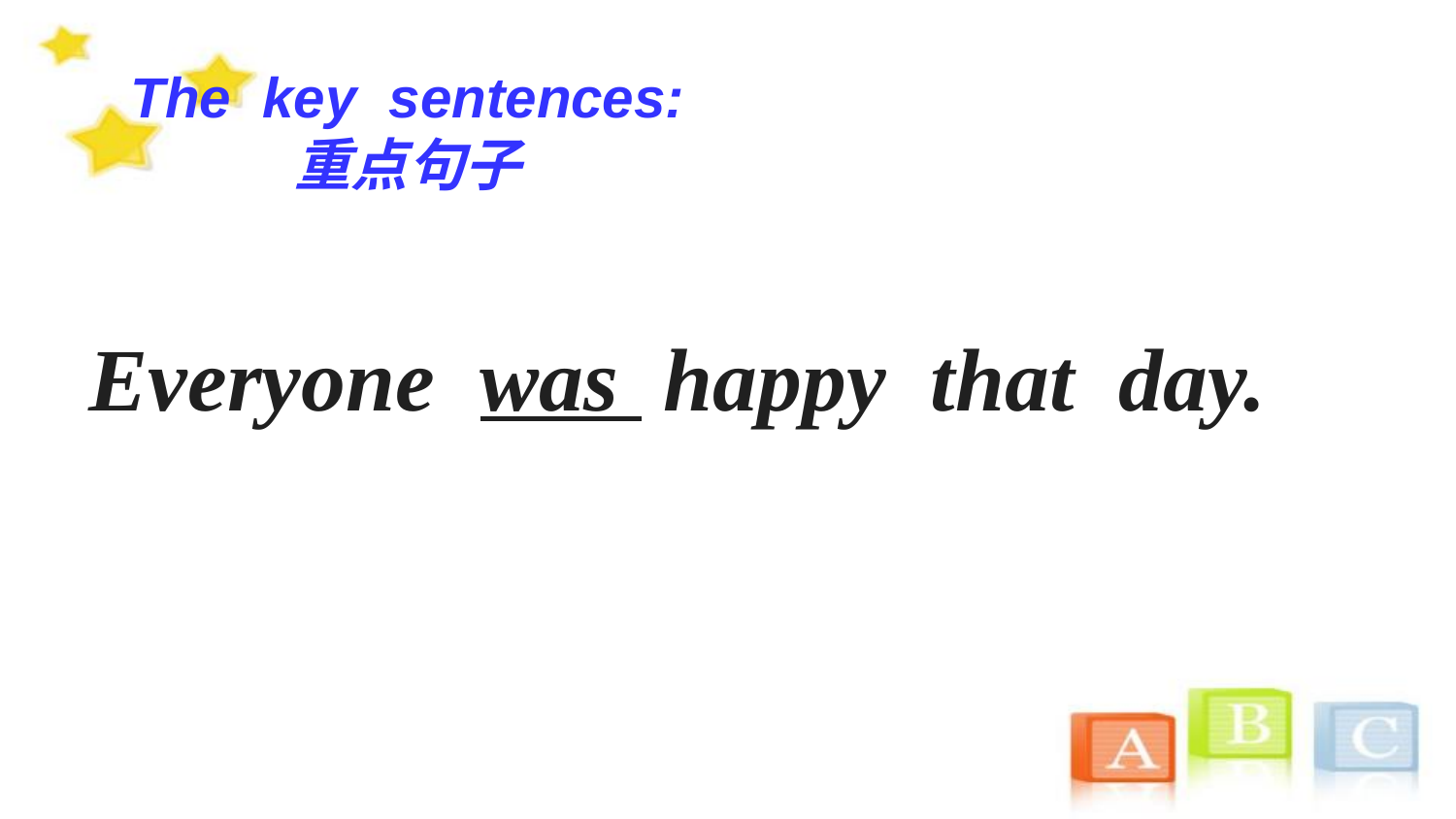

The  key  sentences:
重点句子
Everyone  was  happy  that  day.